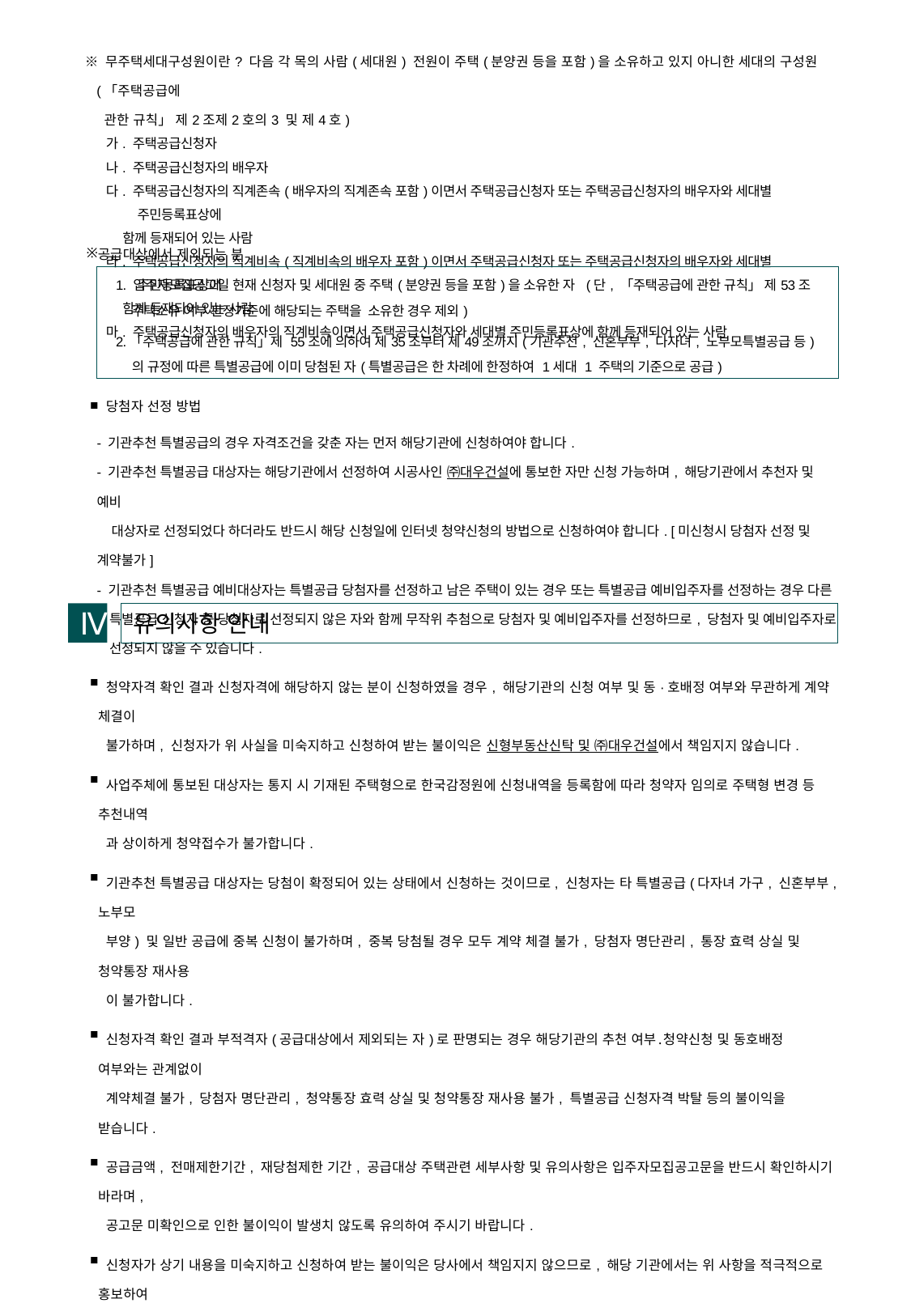

| ※ 무주택세대구성원이란? 다음 각 목의 사람(세대원) 전원이 주택(분양권 등을 포함)을 소유하고 있지 아니한 세대의 구성원(「주택공급에 관한 규칙」 제2조제2호의3 및 제4호) 가. 주택공급신청자 나. 주택공급신청자의 배우자 다. 주택공급신청자의 직계존속(배우자의 직계존속 포함)이면서 주택공급신청자 또는 주택공급신청자의 배우자와 세대별 주민등록표상에 함께 등재되어 있는 사람 라. 주택공급신청자의 직계비속(직계비속의 배우자 포함)이면서 주택공급신청자 또는 주택공급신청자의 배우자와 세대별 주민등록표상에 함께 등재되어 있는 사람 마. 주택공급신청자의 배우자의 직계비속이면서 주택공급신청자와 세대별 주민등록표상에 함께 등재되어 있는 사람 |
| --- |
| ※ | 공급대상에서 제외되는 분 |
| --- | --- |
| 1. 입주자모집공고일 현재 신청자 및 세대원 중 주택(분양권 등을 포함)을 소유한 자 (단, 「주택공급에 관한 규칙」 제53조 주택소유 여부 판정기준에 해당되는 주택을 소유한 경우 제외) 2.「주택공급에 관한 규칙」제 55조에 의하여 제35조부터 제49조까지(기관추천, 신혼부부, 다자녀, 노부모특별공급 등)의 규정에 따른 특별공급에 이미 당첨된 자(특별공급은 한 차례에 한정하여 1세대 1 주택의 기준으로 공급) |
| --- |
| ■ | 당첨자 선정 방법 |
| --- | --- |
| - 기관추천 특별공급의 경우 자격조건을 갖춘 자는 먼저 해당기관에 신청하여야 합니다. |
| --- |
| - 기관추천 특별공급 대상자는 해당기관에서 선정하여 시공사인 ㈜대우건설에 통보한 자만 신청 가능하며, 해당기관에서 추천자 및 예비 대상자로 선정되었다 하더라도 반드시 해당 신청일에 인터넷 청약신청의 방법으로 신청하여야 합니다. [미신청시 당첨자 선정 및 계약불가] |
| - 기관추천 특별공급 예비대상자는 특별공급 당첨자를 선정하고 남은 주택이 있는 경우 또는 특별공급 예비입주자를 선정하는 경우 다른 특별공급 신청자 중 당첨자로 선정되지 않은 자와 함께 무작위 추첨으로 당첨자 및 예비입주자를 선정하므로, 당첨자 및 예비입주자로 선정되지 않을 수 있습니다. |
Ⅳ
 유의사항 안내
| ■ | 청약자격 확인 결과 신청자격에 해당하지 않는 분이 신청하였을 경우, 해당기관의 신청 여부 및 동·호배정 여부와 무관하게 계약 체결이 불가하며, 신청자가 위 사실을 미숙지하고 신청하여 받는 불이익은 신형부동산신탁 및 ㈜대우건설에서 책임지지 않습니다. |
| --- | --- |
| ■ | 사업주체에 통보된 대상자는 통지 시 기재된 주택형으로 한국감정원에 신청내역을 등록함에 따라 청약자 임의로 주택형 변경 등 추천내역 과 상이하게 청약접수가 불가합니다. |
| ■ | 기관추천 특별공급 대상자는 당첨이 확정되어 있는 상태에서 신청하는 것이므로, 신청자는 타 특별공급(다자녀 가구, 신혼부부, 노부모 부양) 및 일반 공급에 중복 신청이 불가하며, 중복 당첨될 경우 모두 계약 체결 불가, 당첨자 명단관리, 통장 효력 상실 및 청약통장 재사용 이 불가합니다. |
| ■ | 신청자격 확인 결과 부적격자(공급대상에서 제외되는 자)로 판명되는 경우 해당기관의 추천 여부․청약신청 및 동호배정 여부와는 관계없이 계약체결 불가, 당첨자 명단관리, 청약통장 효력 상실 및 청약통장 재사용 불가, 특별공급 신청자격 박탈 등의 불이익을 받습니다. |
| ■ | 공급금액, 전매제한기간, 재당첨제한 기간, 공급대상 주택관련 세부사항 및 유의사항은 입주자모집공고문을 반드시 확인하시기 바라며, 공고문 미확인으로 인한 불이익이 발생치 않도록 유의하여 주시기 바랍니다. |
| ■ | 신청자가 상기 내용을 미숙지하고 신청하여 받는 불이익은 당사에서 책임지지 않으므로, 해당 기관에서는 위 사항을 적극적으로 홍보하여 주시기 바라며, 특히 무주택세대구성원과 관련된 것은 주민등록표등본으로 확인 가능하므로 추천 시 재 검증하여 주시기 바랍니다. |
| ■ | 상기 내용은 인쇄·편집과정상 오류가 있을 수 있으며, 기재사항 오류시에는 관계법령이 우선합니다. |